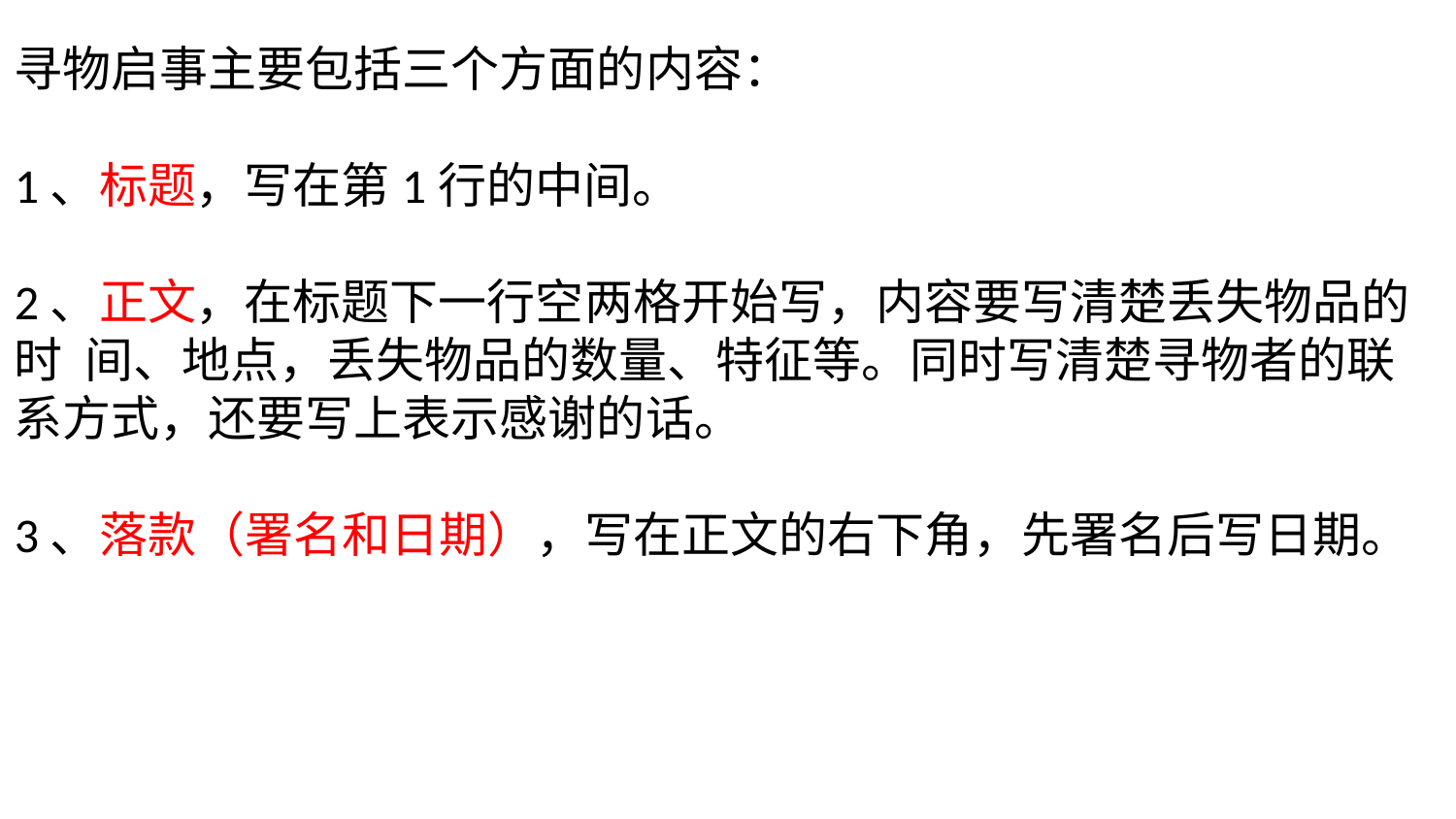

寻物启事主要包括三个方面的内容：

1、标题，写在第1行的中间。

2、正文，在标题下一行空两格开始写，内容要写清楚丢失物品的时  间、地点，丢失物品的数量、特征等。同时写清楚寻物者的联系方式，还要写上表示感谢的话。

3、落款（署名和日期），写在正文的右下角，先署名后写日期。